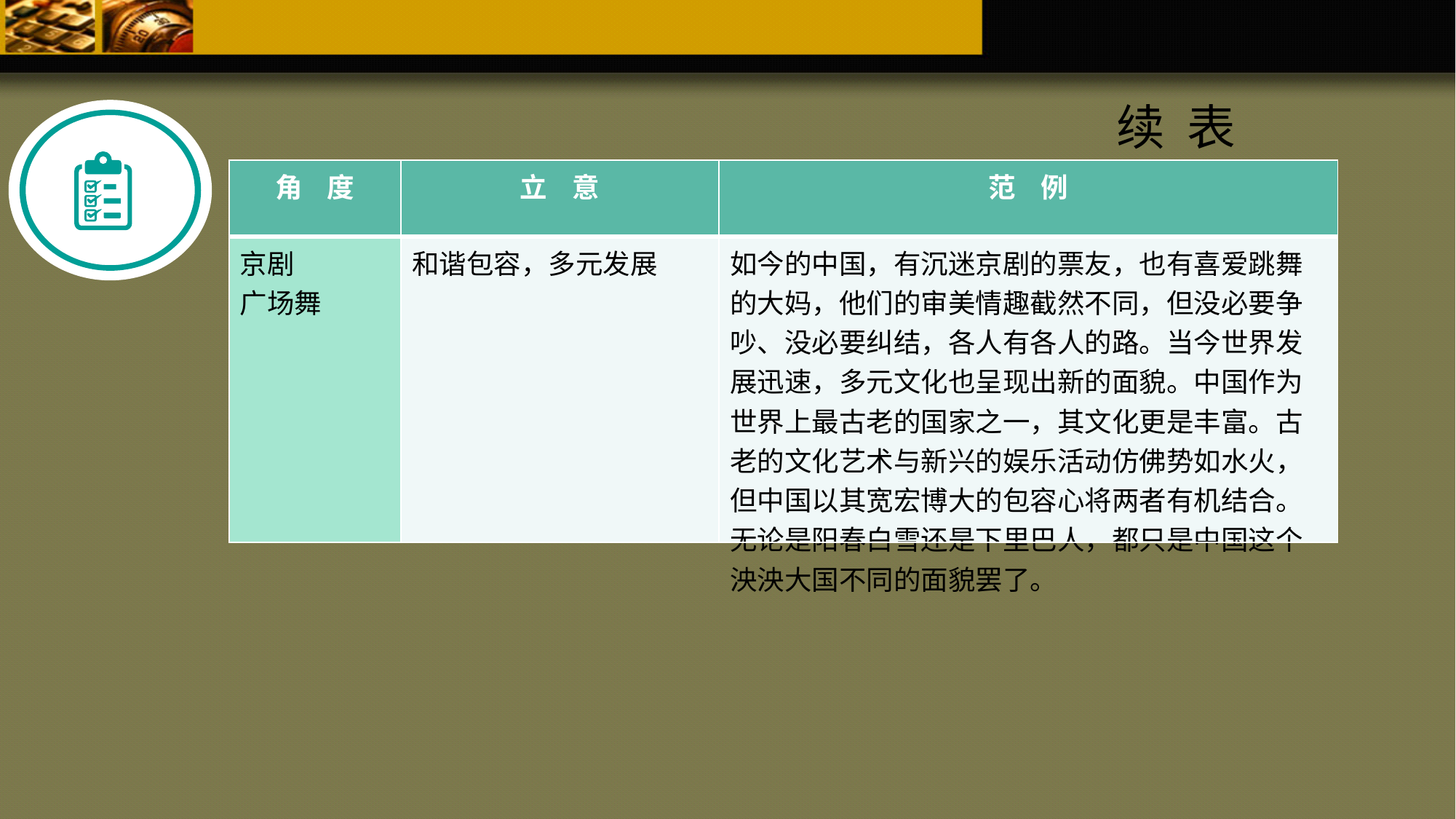

续  表

| 角 度 | 立 意 | 范 例 |
| --- | --- | --- |
| 京剧 广场舞 | 和谐包容，多元发展 | 如今的中国，有沉迷京剧的票友，也有喜爱跳舞的大妈，他们的审美情趣截然不同，但没必要争吵、没必要纠结，各人有各人的路。当今世界发展迅速，多元文化也呈现出新的面貌。中国作为世界上最古老的国家之一，其文化更是丰富。古老的文化艺术与新兴的娱乐活动仿佛势如水火，但中国以其宽宏博大的包容心将两者有机结合。无论是阳春白雪还是下里巴人，都只是中国这个泱泱大国不同的面貌罢了。 |